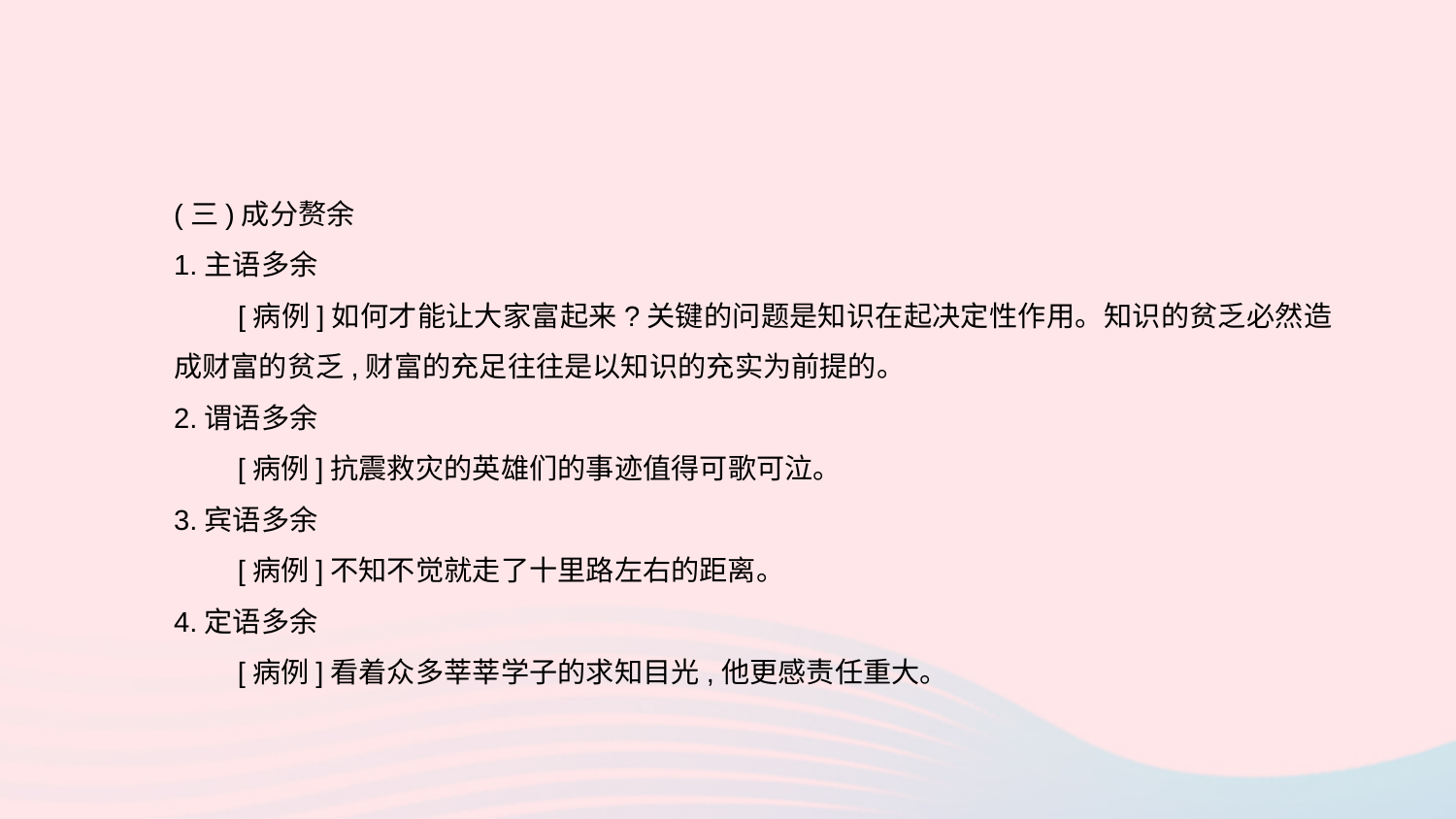

(三)成分赘余
1.主语多余
　　[病例]如何才能让大家富起来?关键的问题是知识在起决定性作用。知识的贫乏必然造成财富的贫乏,财富的充足往往是以知识的充实为前提的。
2.谓语多余
　　[病例]抗震救灾的英雄们的事迹值得可歌可泣。
3.宾语多余
　　[病例]不知不觉就走了十里路左右的距离。
4.定语多余
　　[病例]看着众多莘莘学子的求知目光,他更感责任重大。